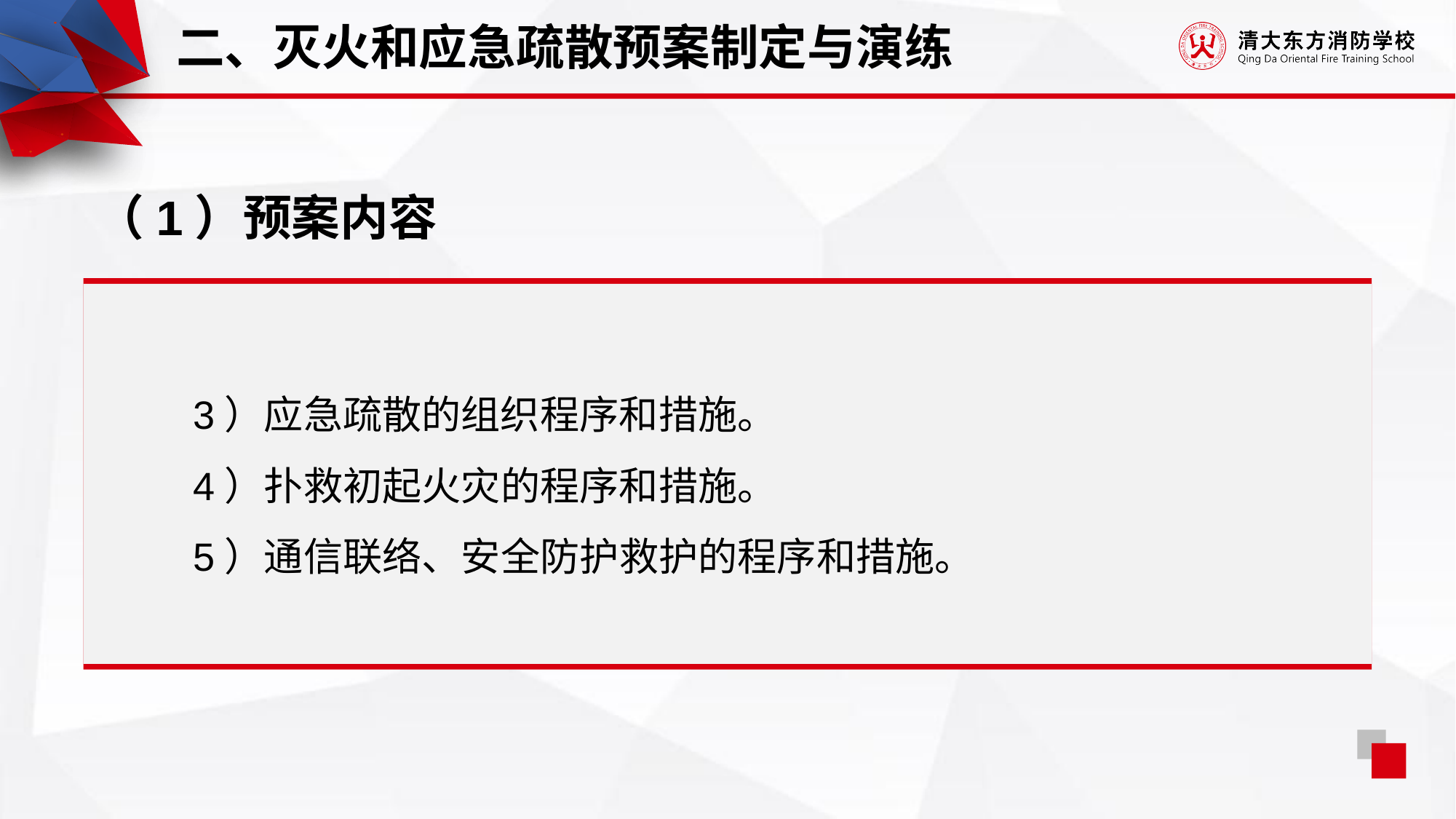

二、灭火和应急疏散预案制定与演练

（1）预案内容

3）应急疏散的组织程序和措施。
4）扑救初起火灾的程序和措施。
5）通信联络、安全防护救护的程序和措施。